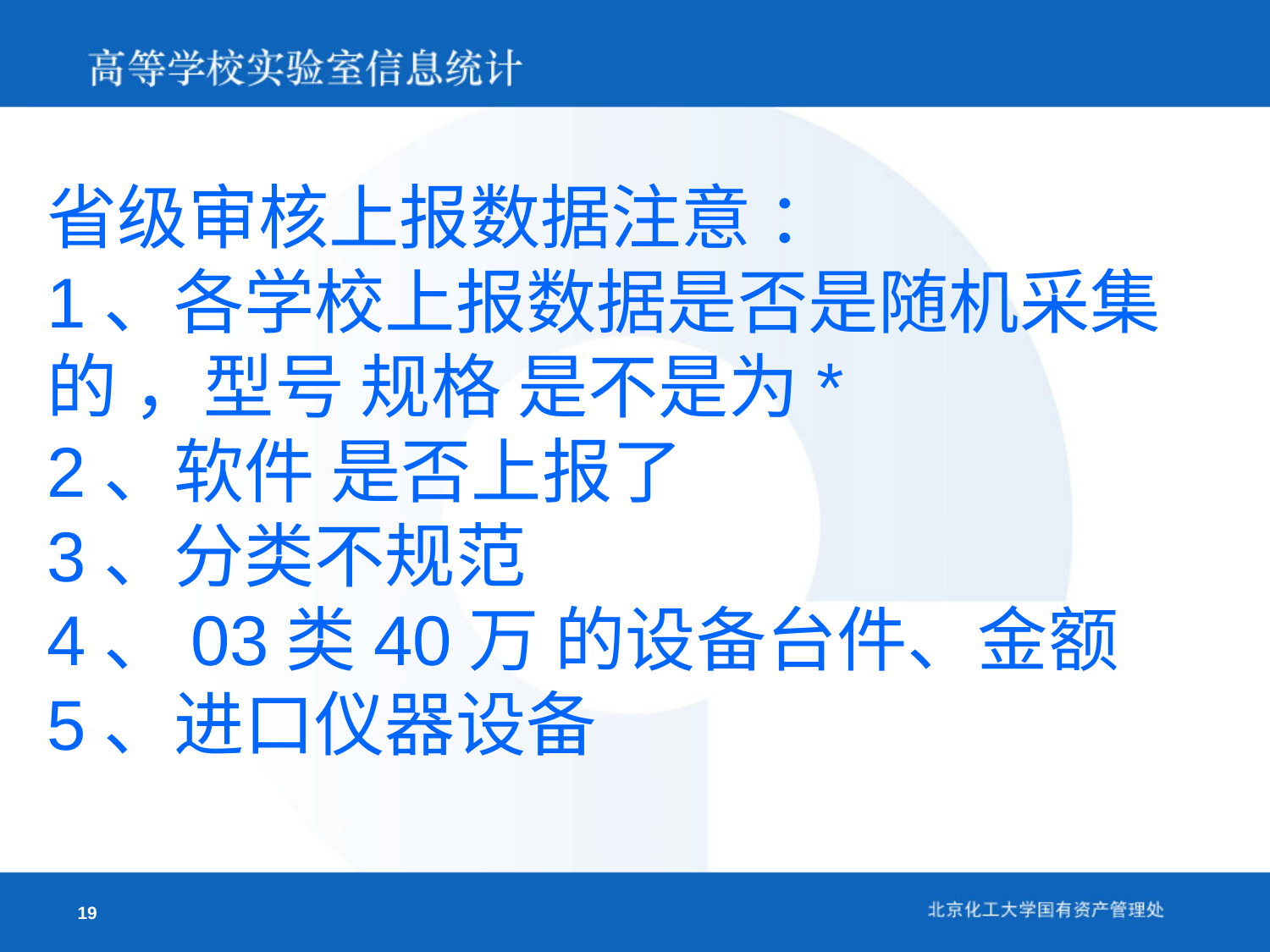

省级审核上报数据注意 ：
1、各学校上报数据是否是随机采集的 ，型号 规格 是不是为*
2、软件 是否上报了
3、分类不规范
4、03类40万 的设备台件、金额
5、进口仪器设备